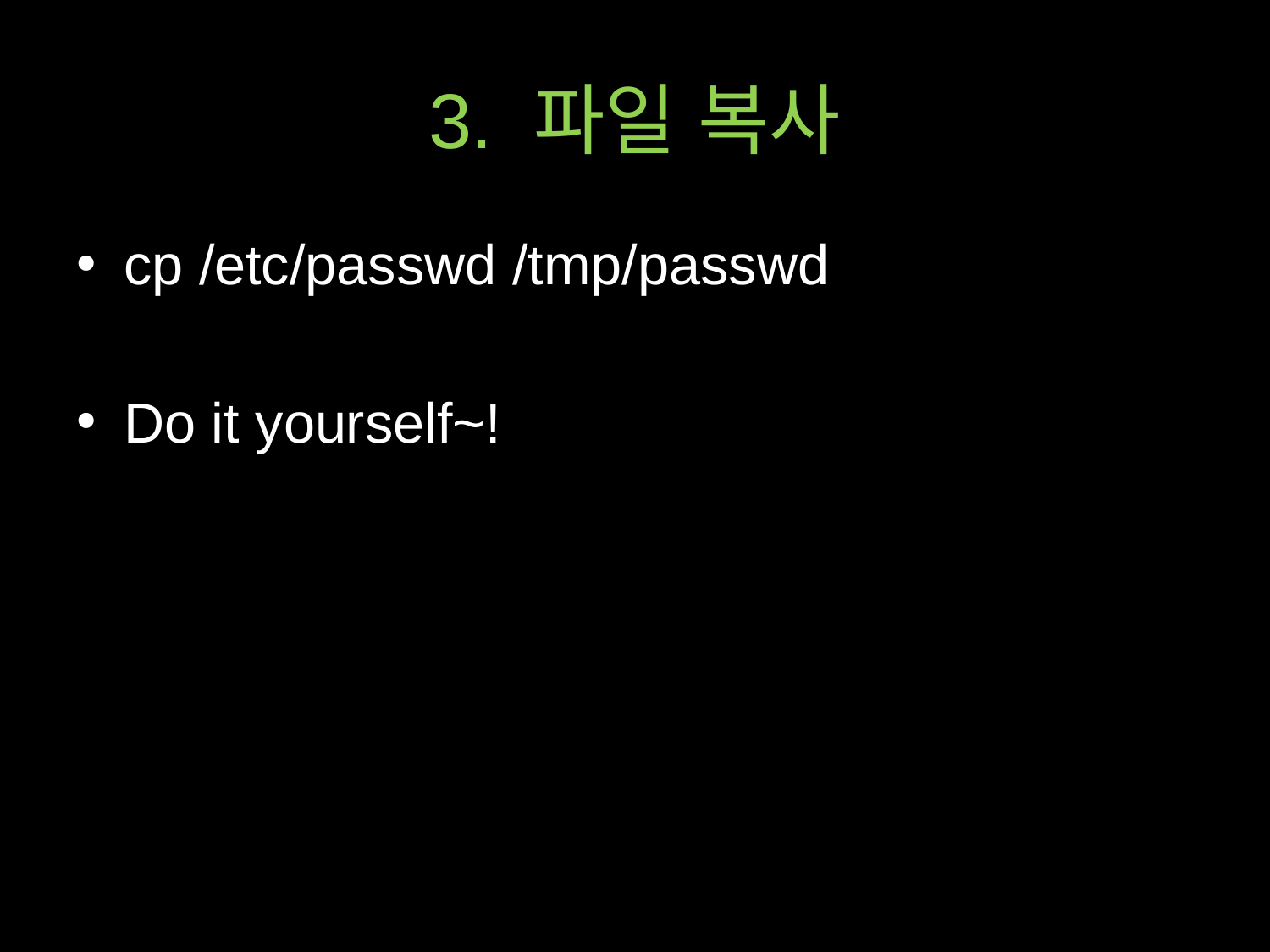

# 3. 파일 복사
cp /etc/passwd /tmp/passwd

Do it yourself~!